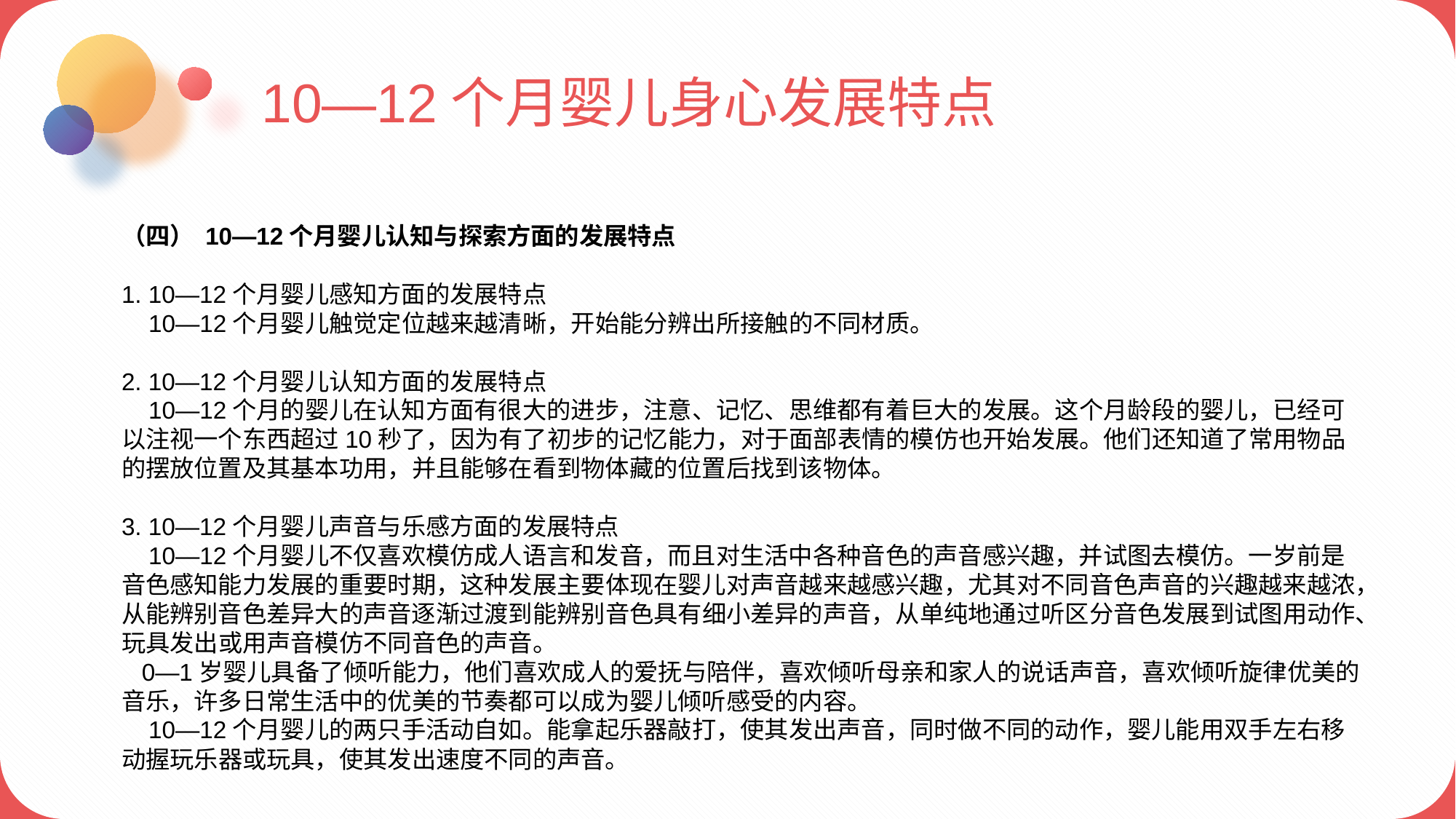

10—12个月婴儿身心发展特点

（四） 10—12个月婴儿认知与探索方面的发展特点

1. 10—12个月婴儿感知方面的发展特点
    10—12个月婴儿触觉定位越来越清晰，开始能分辨出所接触的不同材质。

2. 10—12个月婴儿认知方面的发展特点
    10—12个月的婴儿在认知方面有很大的进步，注意、记忆、思维都有着巨大的发展。这个月龄段的婴儿，已经可以注视一个东西超过10秒了，因为有了初步的记忆能力，对于面部表情的模仿也开始发展。他们还知道了常用物品的摆放位置及其基本功用，并且能够在看到物体藏的位置后找到该物体。

3. 10—12个月婴儿声音与乐感方面的发展特点
    10—12个月婴儿不仅喜欢模仿成人语言和发音，而且对生活中各种音色的声音感兴趣，并试图去模仿。一岁前是音色感知能力发展的重要时期，这种发展主要体现在婴儿对声音越来越感兴趣，尤其对不同音色声音的兴趣越来越浓，从能辨别音色差异大的声音逐渐过渡到能辨别音色具有细小差异的声音，从单纯地通过听区分音色发展到试图用动作、玩具发出或用声音模仿不同音色的声音。
   0—1岁婴儿具备了倾听能力，他们喜欢成人的爱抚与陪伴，喜欢倾听母亲和家人的说话声音，喜欢倾听旋律优美的音乐，许多日常生活中的优美的节奏都可以成为婴儿倾听感受的内容。
    10—12个月婴儿的两只手活动自如。能拿起乐器敲打，使其发出声音，同时做不同的动作，婴儿能用双手左右移动握玩乐器或玩具，使其发出速度不同的声音。